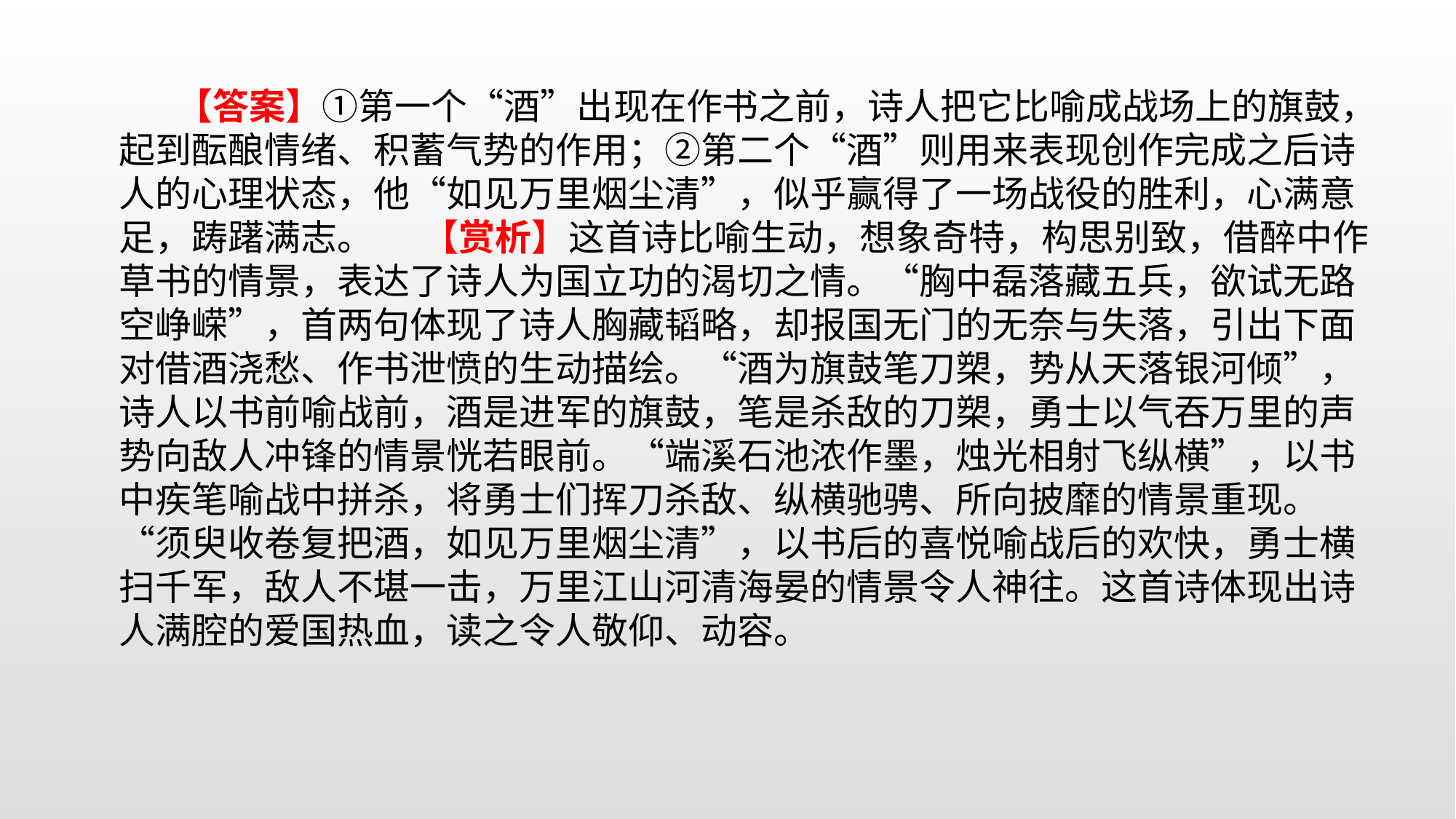

【答案】①第一个“酒”出现在作书之前，诗人把它比喻成战场上的旗鼓，起到酝酿情绪、积蓄气势的作用；②第二个“酒”则用来表现创作完成之后诗人的心理状态，他“如见万里烟尘清”，似乎赢得了一场战役的胜利，心满意足，踌躇满志。      【赏析】这首诗比喻生动，想象奇特，构思别致，借醉中作草书的情景，表达了诗人为国立功的渴切之情。“胸中磊落藏五兵，欲试无路空峥嵘”，首两句体现了诗人胸藏韬略，却报国无门的无奈与失落，引出下面对借酒浇愁、作书泄愤的生动描绘。“酒为旗鼓笔刀槊，势从天落银河倾”，诗人以书前喻战前，酒是进军的旗鼓，笔是杀敌的刀槊，勇士以气吞万里的声势向敌人冲锋的情景恍若眼前。“端溪石池浓作墨，烛光相射飞纵横”，以书中疾笔喻战中拼杀，将勇士们挥刀杀敌、纵横驰骋、所向披靡的情景重现。“须臾收卷复把酒，如见万里烟尘清”，以书后的喜悦喻战后的欢快，勇士横扫千军，敌人不堪一击，万里江山河清海晏的情景令人神往。这首诗体现出诗人满腔的爱国热血，读之令人敬仰、动容。